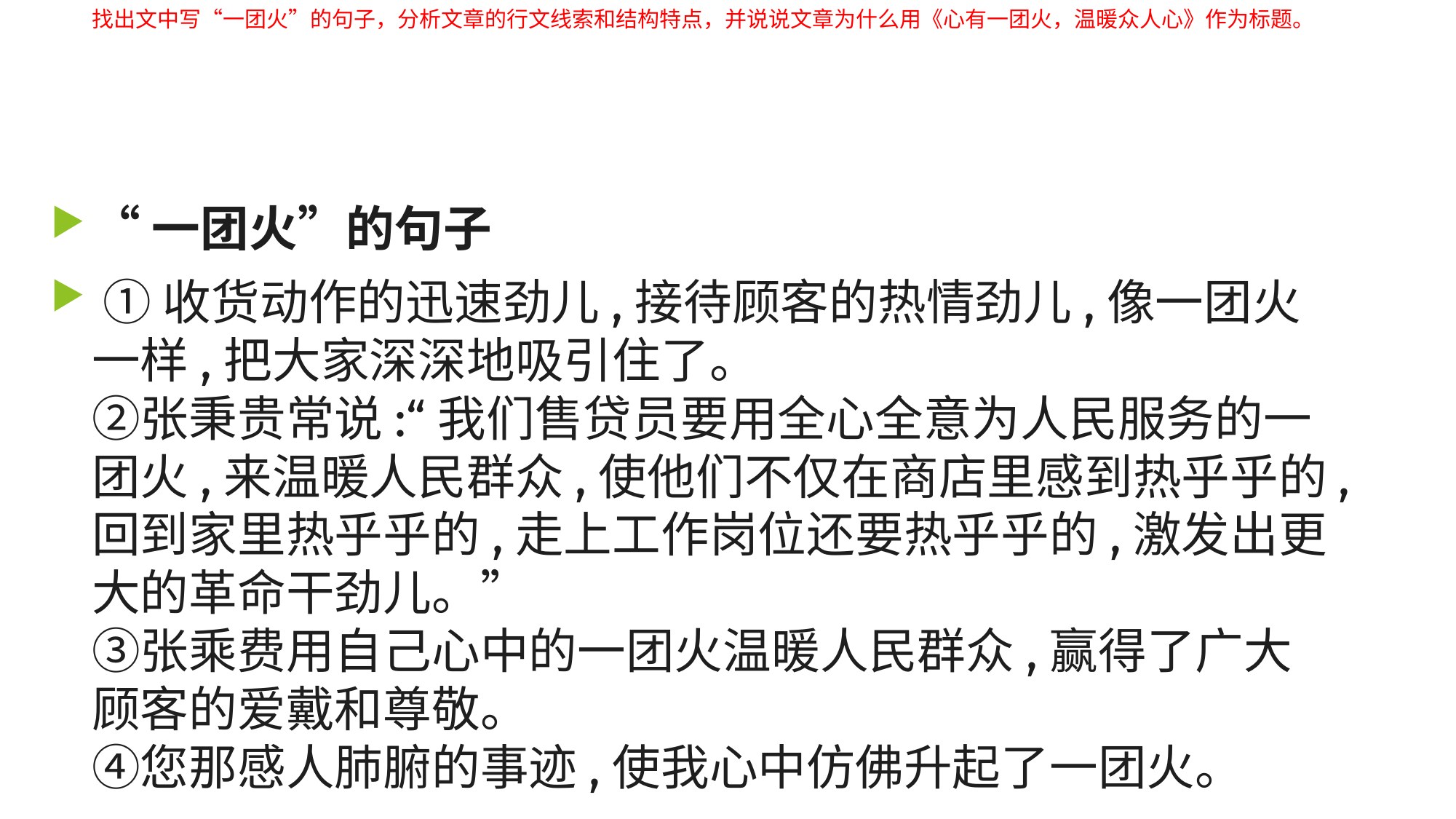

# 找出文中写“一团火”的句子，分析文章的行文线索和结构特点，并说说文章为什么用《心有一团火，温暖众人心》作为标题。
“一团火”的句子
 ①收货动作的迅速劲儿,接待顾客的热情劲儿,像一团火一样,把大家深深地吸引住了。
②张秉贵常说:“我们售贷员要用全心全意为人民服务的一团火,来温暖人民群众,使他们不仅在商店里感到热乎乎的,回到家里热乎乎的,走上工作岗位还要热乎乎的,激发出更大的革命干劲儿。”
③张乘费用自己心中的一团火温暖人民群众,赢得了广大顾客的爱戴和尊敬。
④您那感人肺腑的事迹,使我心中仿佛升起了一团火。